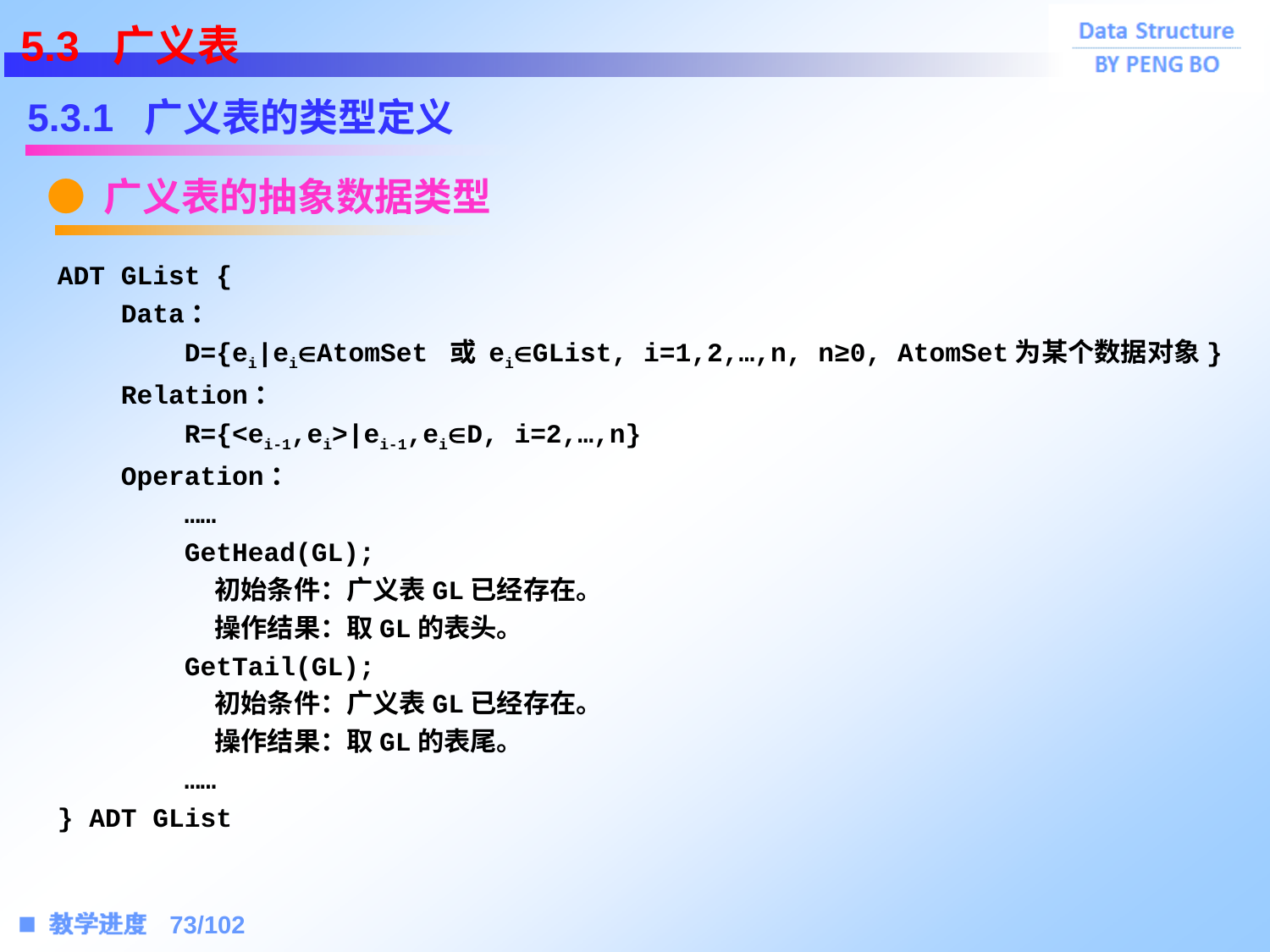

5.3  广义表

5.3.1  广义表的类型定义

● 广义表的抽象数据类型

ADT GList {
    Data：
	D={ei|ei∈AtomSet 或 ei∈GList, i=1,2,…,n, n≥0, AtomSet为某个数据对象}
    Relation：
	R={<ei-1,ei>|ei-1,ei∈D, i=2,…,n}
    Operation：
	……
	GetHead(GL);
	    初始条件：广义表GL已经存在。
	    操作结果：取GL的表头。
	GetTail(GL);
	    初始条件：广义表GL已经存在。
	    操作结果：取GL的表尾。
	……
} ADT GList